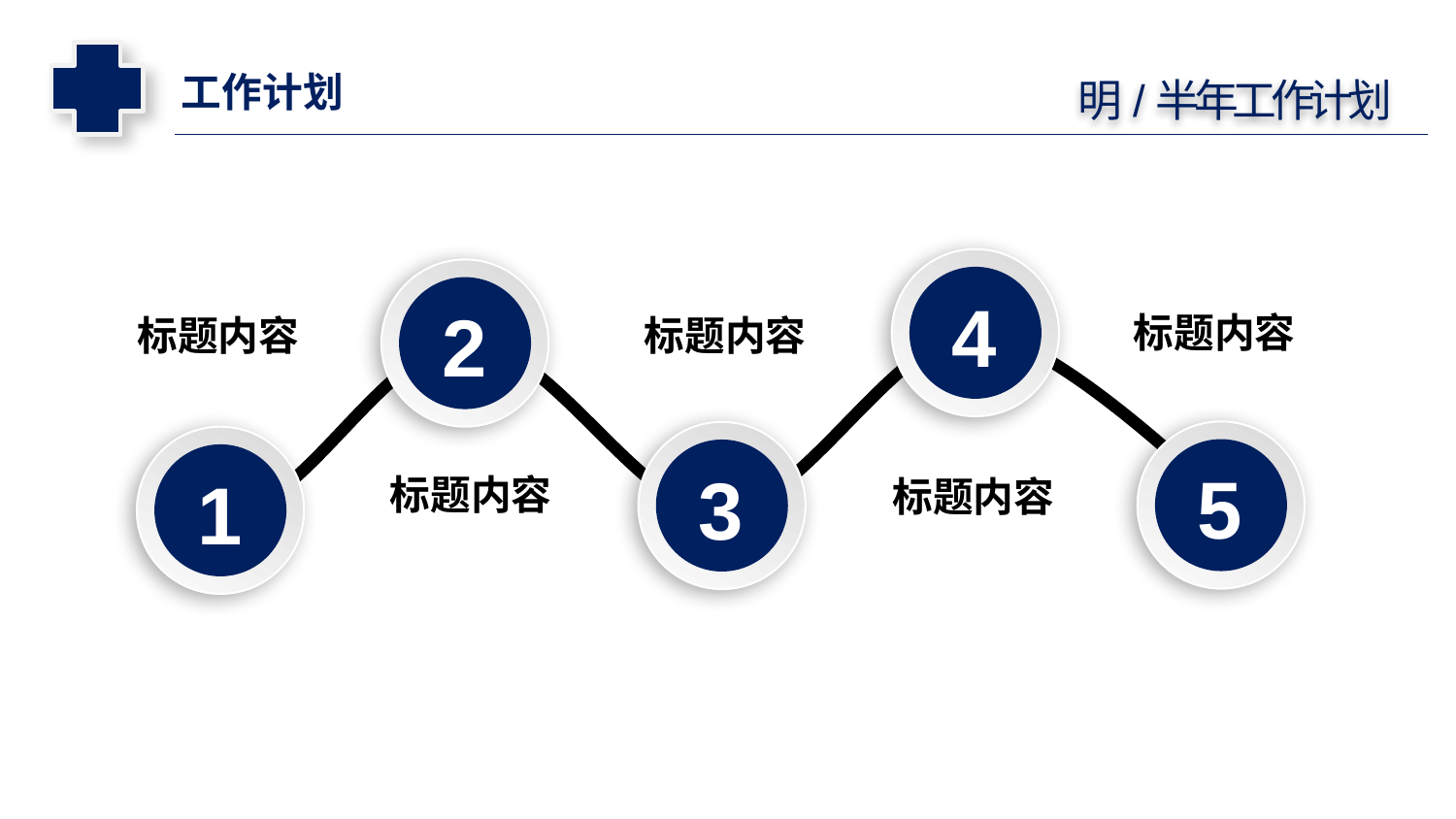

延迟符
工作计划
明/半年工作计划

4

2
标题内容
标题内容
标题内容

5

3

1
标题内容
标题内容